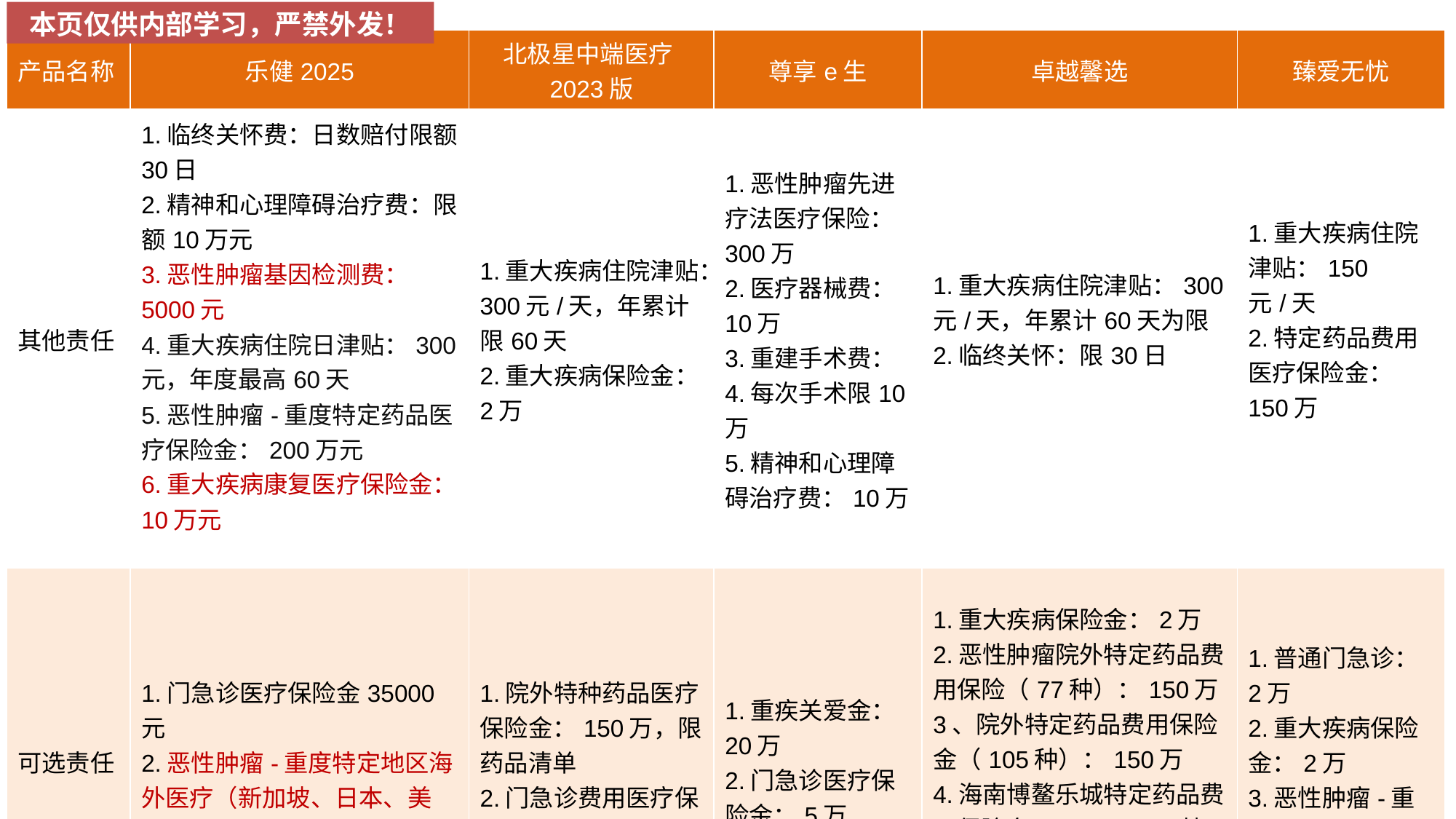

本页仅供内部学习，严禁外发！
| 产品名称 | 乐健2025 | 北极星中端医疗2023版 | 尊享e生 | 卓越馨选 | 臻爱无忧 |
| --- | --- | --- | --- | --- | --- |
| 其他责任 | 1.临终关怀费：日数赔付限额30日 2.精神和心理障碍治疗费：限额10万元 3.恶性肿瘤基因检测费：5000元 4.重大疾病住院日津贴：300元，年度最高60天 5.恶性肿瘤-重度特定药品医疗保险金：200万元 6.重大疾病康复医疗保险金：10万元 | 1.重大疾病住院津贴：300元/天，年累计限60天 2.重大疾病保险金：2万 | 1.恶性肿瘤先进疗法医疗保险：300万 2.医疗器械费：10万 3.重建手术费：4.每次手术限10万 5.精神和心理障碍治疗费：10万 | 1.重大疾病住院津贴：300元/天，年累计60天为限 2.临终关怀：限30日 | 1.重大疾病住院津贴：150元/天 2.特定药品费用医疗保险金：150万 |
| 可选责任 | 1.门急诊医疗保险金35000元 2.恶性肿瘤-重度特定地区海外医疗（新加坡、日本、美国）100万 | 1.院外特种药品医疗保险金：150万，限药品清单 2.门急诊费用医疗保险金35000元 | 1.重疾关爱金：20万 2.门急诊医疗保险金：5万 | 1.重大疾病保险金：2万 2.恶性肿瘤院外特定药品费用保险（77种）：150万 3、院外特定药品费用保险金（105种）：150万 4.海南博鳌乐城特定药品费用保险金；150万5、特定医疗器械费用保险金100万/100%赔付 6.门急诊医疗保险金 | 1.普通门急诊：2万 2.重大疾病保险金：2万 3.恶性肿瘤-重度特定药品保险金150万 |